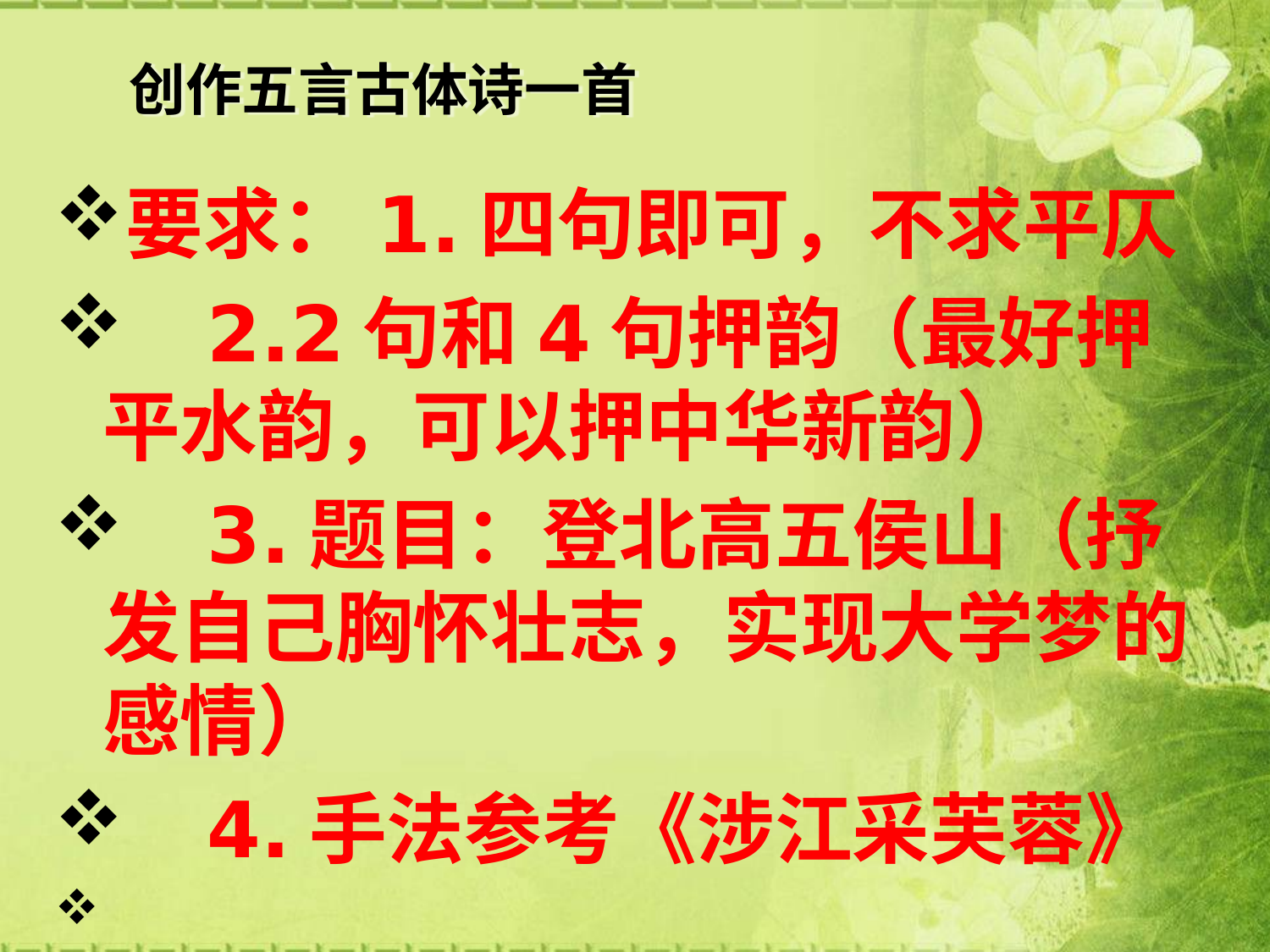

# 创作五言古体诗一首
要求：1.四句即可，不求平仄
   2.2句和4句押韵（最好押平水韵，可以押中华新韵）
   3.题目：登北高五侯山（抒发自己胸怀壮志，实现大学梦的感情）
   4.手法参考《涉江采芙蓉》